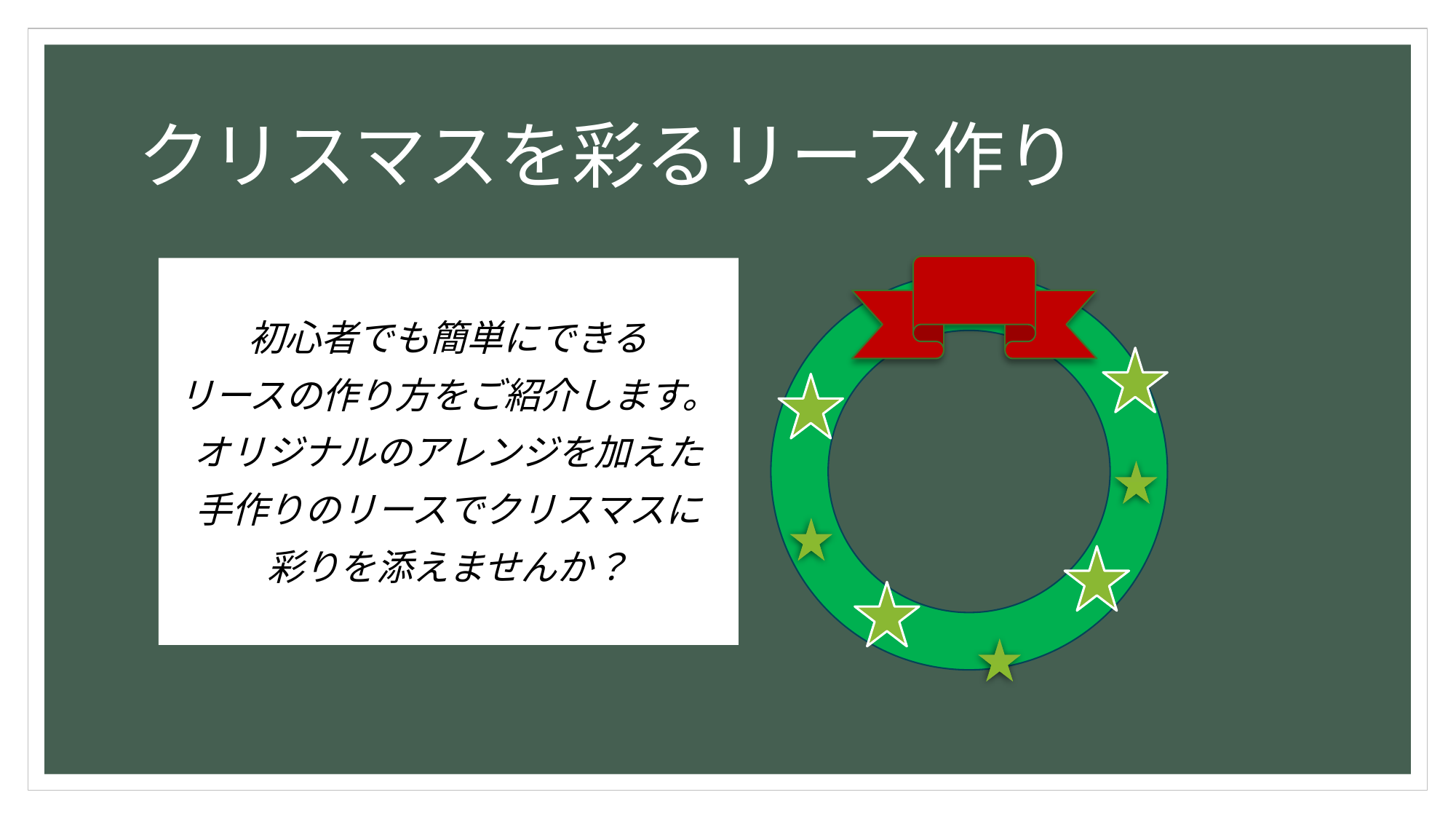

# クリスマスを彩るリース作り

初心者でも簡単にできる
リースの作り方をご紹介します。
オリジナルのアレンジを加えた
手作りのリースでクリスマスに
彩りを添えませんか？